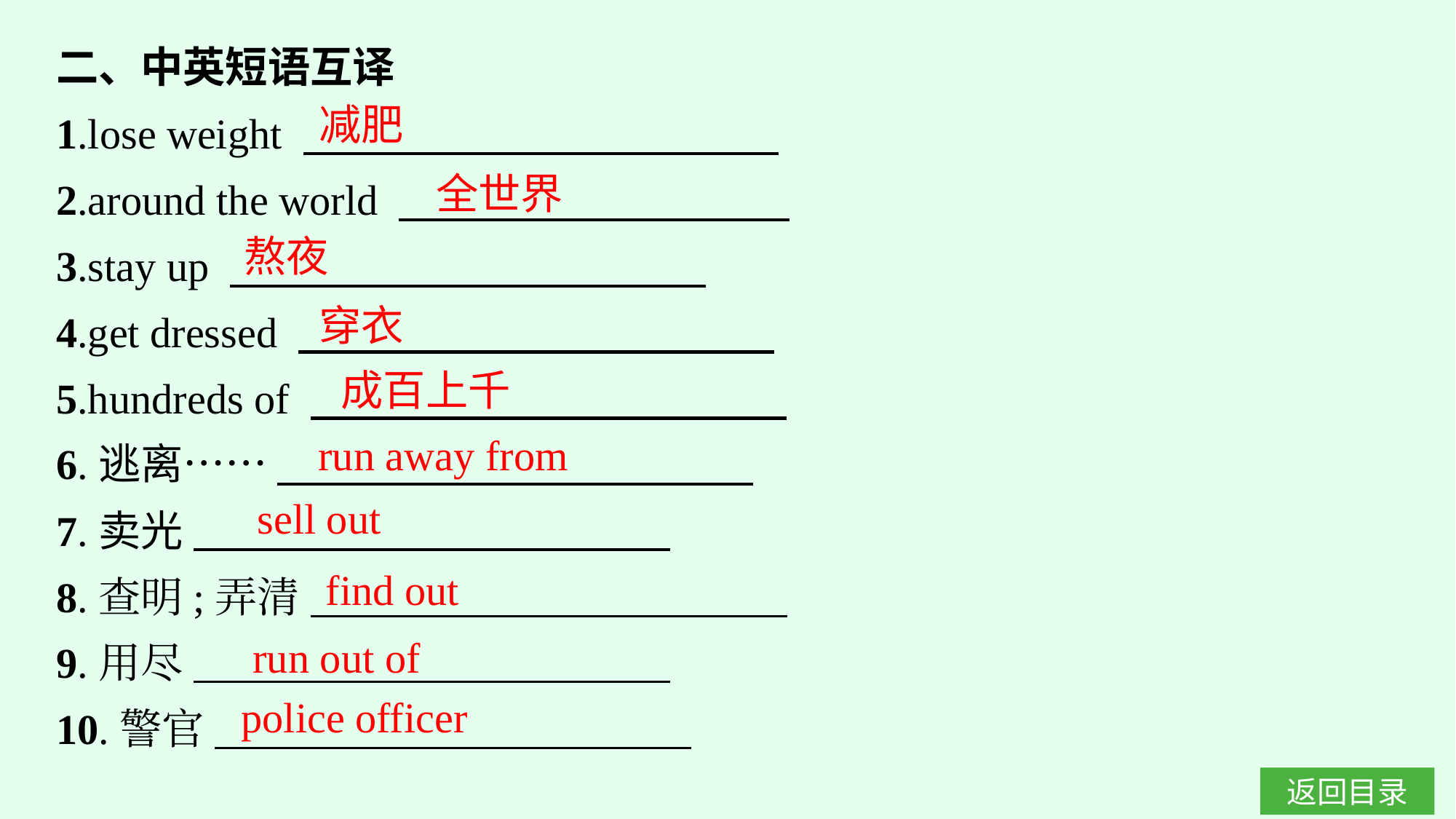

二、中英短语互译
1.lose weight
2.around the world
3.stay up
4.get dressed
5.hundreds of
6.逃离……
7.卖光
8.查明;弄清
9.用尽
10.警官
减肥
全世界
熬夜
穿衣
成百上千
run away from
sell out
find out
run out of
police officer